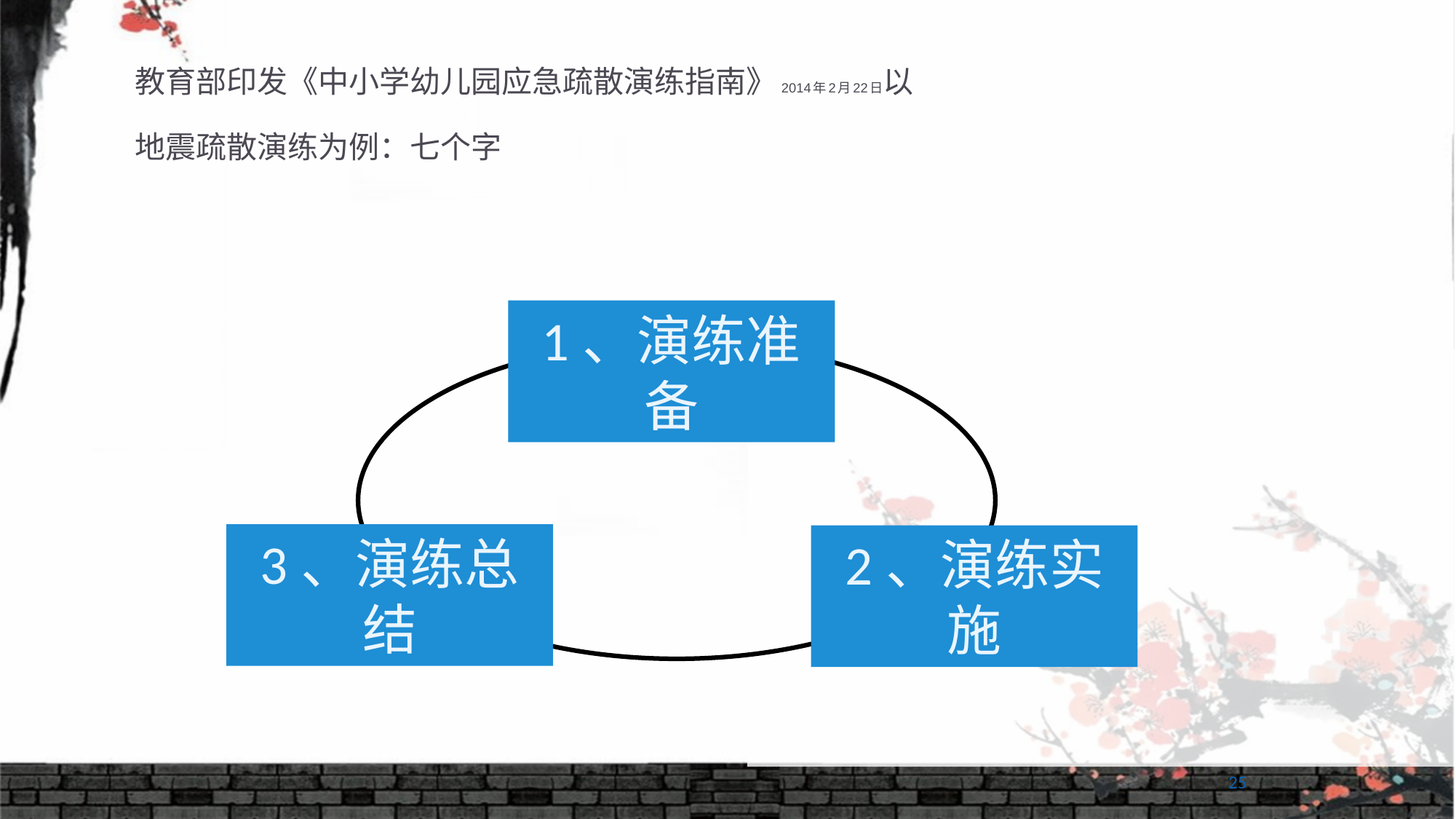

# 教育部印发《中小学幼儿园应急疏散演练指南》2014年2月22日以 地震疏散演练为例：七个字
1、演练准备

3、演练总结
2、演练实施
25